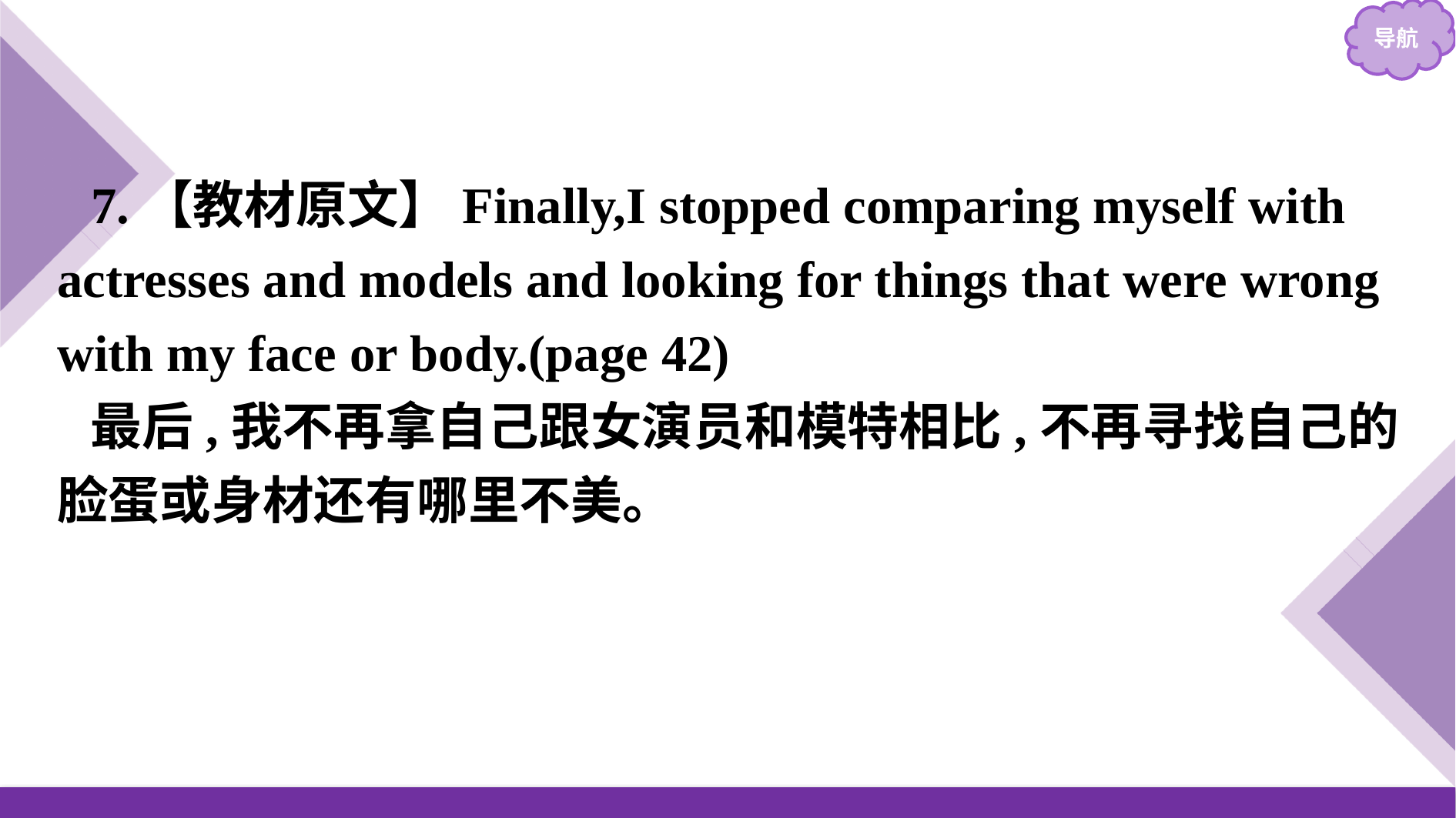

7.【教材原文】Finally,I stopped comparing myself with actresses and models and looking for things that were wrong with my face or body.(page 42)
最后,我不再拿自己跟女演员和模特相比,不再寻找自己的脸蛋或身材还有哪里不美。